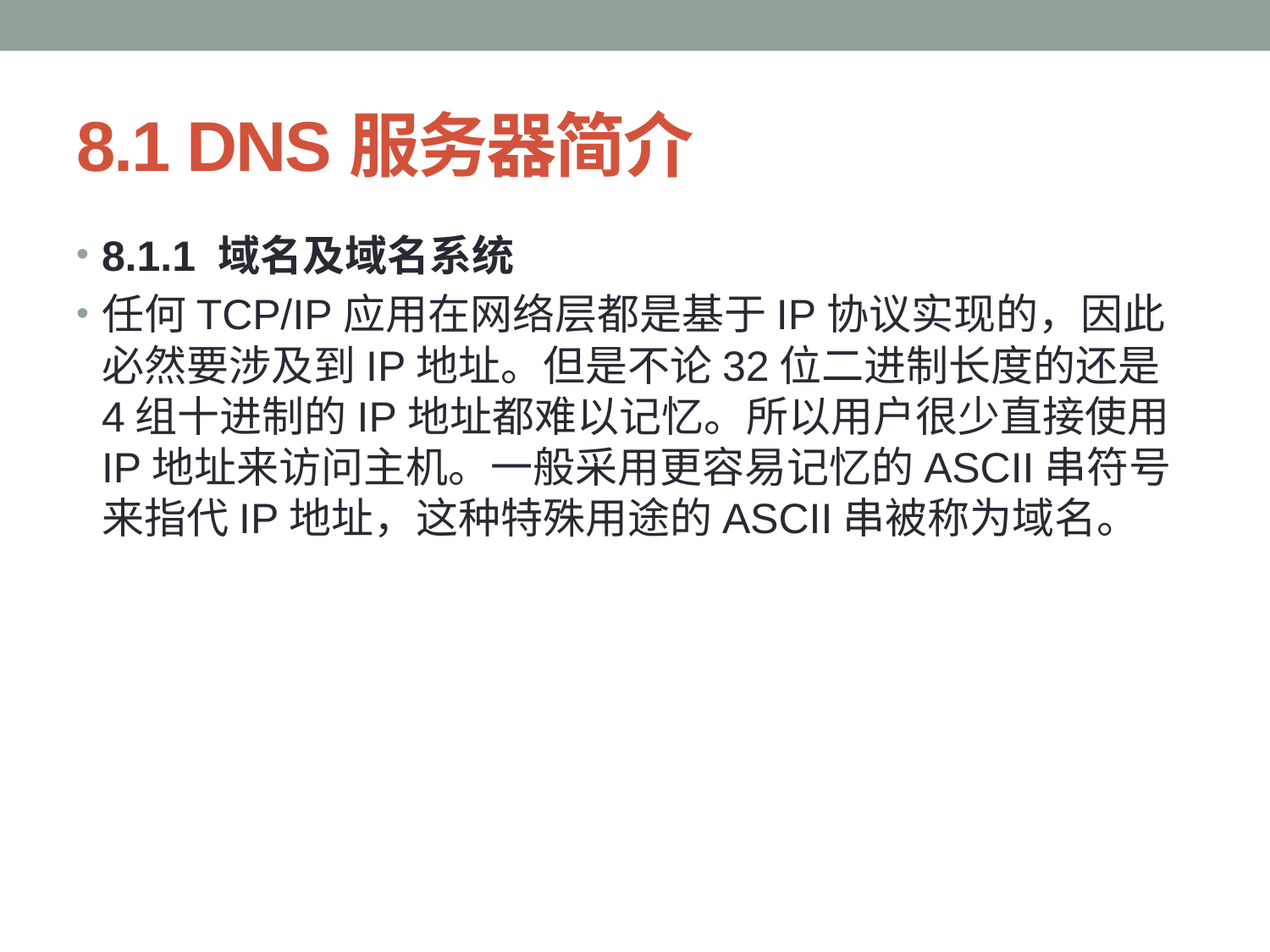

# 8.1 DNS服务器简介
8.1.1 域名及域名系统
任何TCP/IP应用在网络层都是基于IP协议实现的，因此必然要涉及到IP地址。但是不论32位二进制长度的还是4组十进制的IP地址都难以记忆。所以用户很少直接使用IP地址来访问主机。一般采用更容易记忆的ASCII串符号来指代IP地址，这种特殊用途的ASCII串被称为域名。